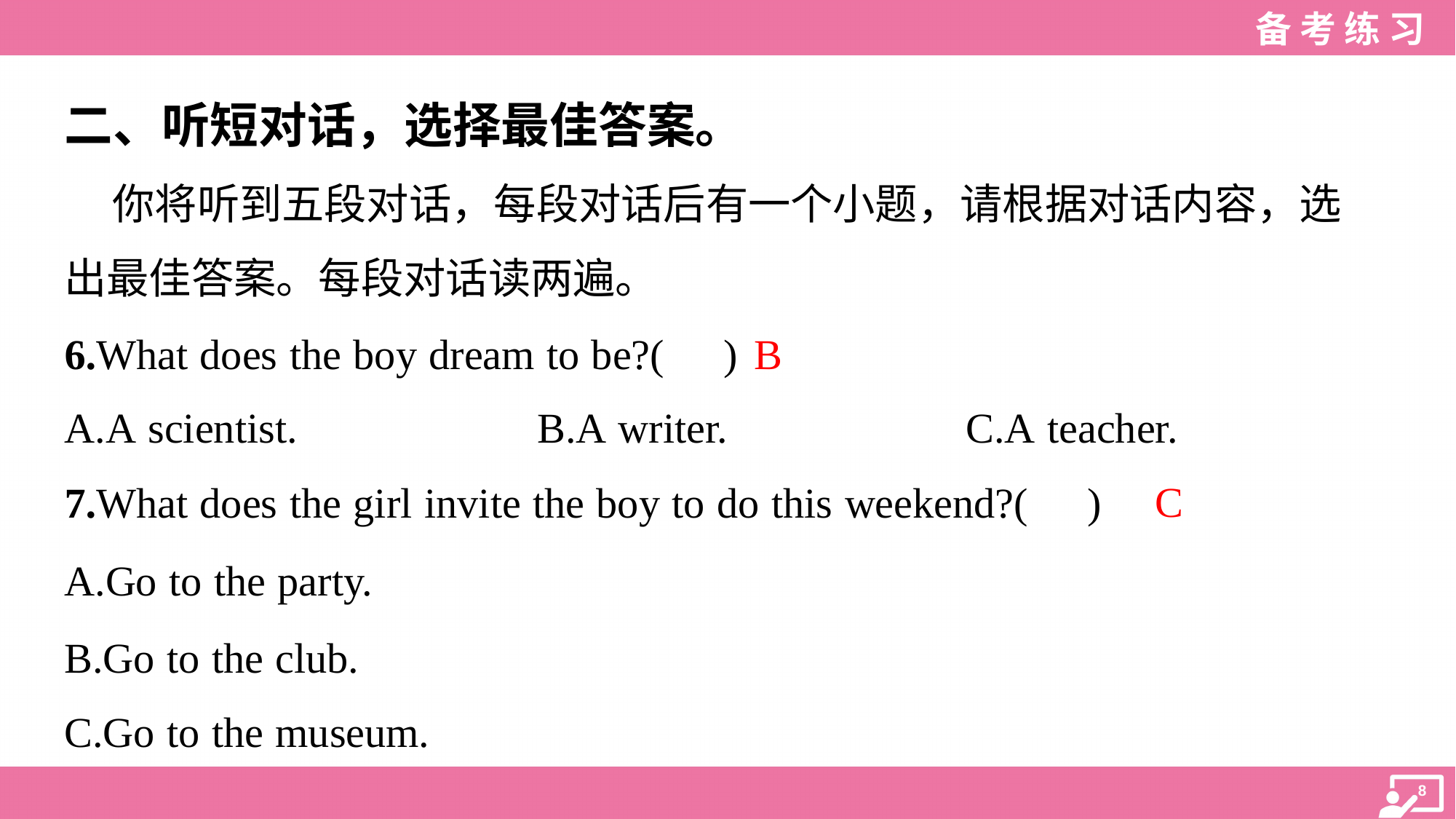

二、听短对话，选择最佳答案。
    你将听到五段对话，每段对话后有一个小题，请根据对话内容，选
出最佳答案。每段对话读两遍。
B
6.What does the boy dream to be?(     )
A.A scientist.	B.A writer.	C.A teacher.
C
7.What does the girl invite the boy to do this weekend?(     )
A.Go to the party.
B.Go to the club.
C.Go to the museum.